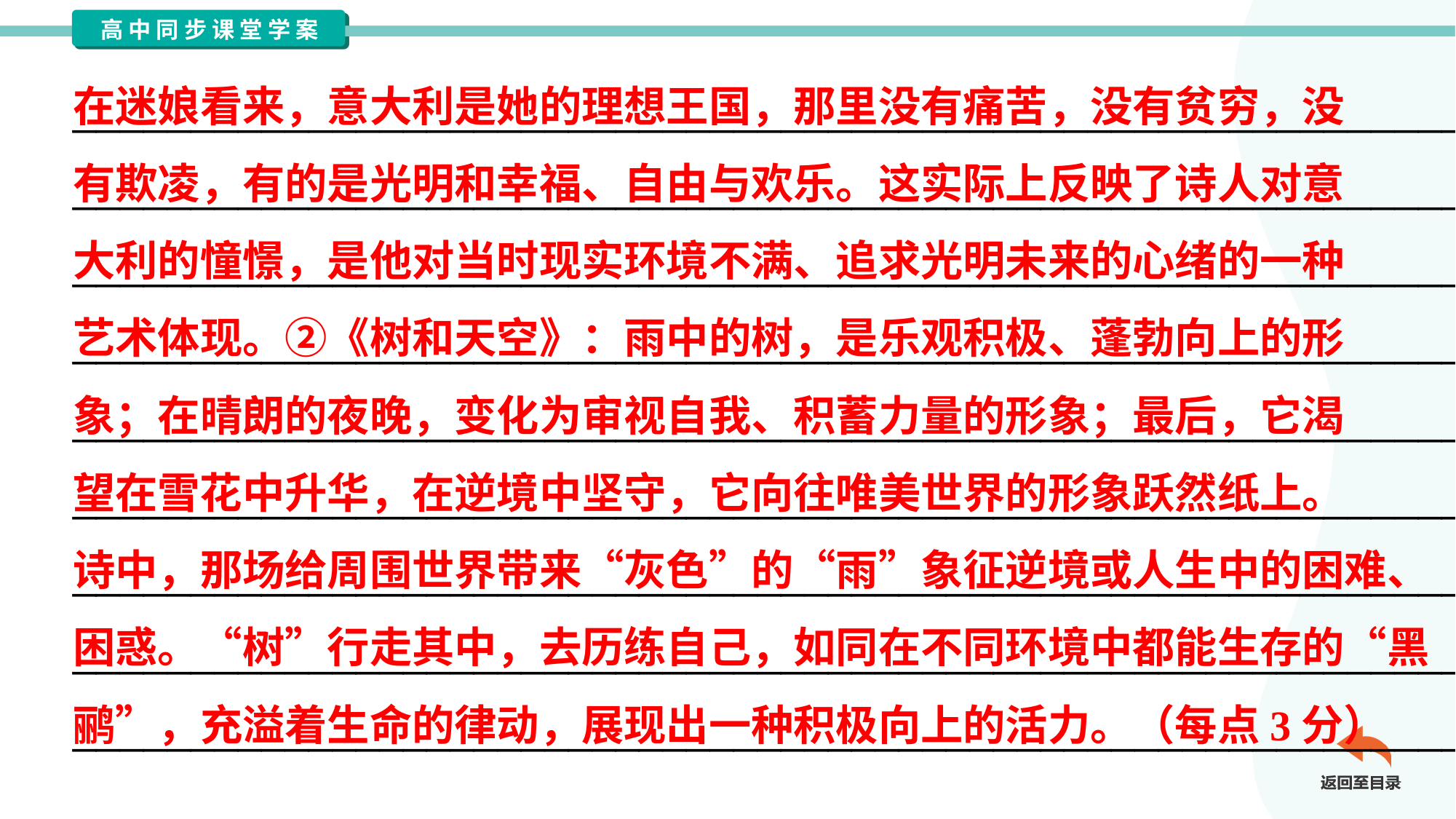

在迷娘看来，意大利是她的理想王国，那里没有痛苦，没有贫穷，没
有欺凌，有的是光明和幸福、自由与欢乐。这实际上反映了诗人对意
大利的憧憬，是他对当时现实环境不满、追求光明未来的心绪的一种
艺术体现。②《树和天空》：雨中的树，是乐观积极、蓬勃向上的形
象；在晴朗的夜晚，变化为审视自我、积蓄力量的形象；最后，它渴
望在雪花中升华，在逆境中坚守，它向往唯美世界的形象跃然纸上。
诗中，那场给周围世界带来“灰色”的“雨”象征逆境或人生中的困难、
困惑。“树”行走其中，去历练自己，如同在不同环境中都能生存的“黑
鹂”，充溢着生命的律动，展现出一种积极向上的活力。（每点3分）
_____________________________________________________________
_____________________________________________________________
_____________________________________________________________
_____________________________________________________________
_____________________________________________________________
_____________________________________________________________
_____________________________________________________________
_____________________________________________________________
_____________________________________________________________